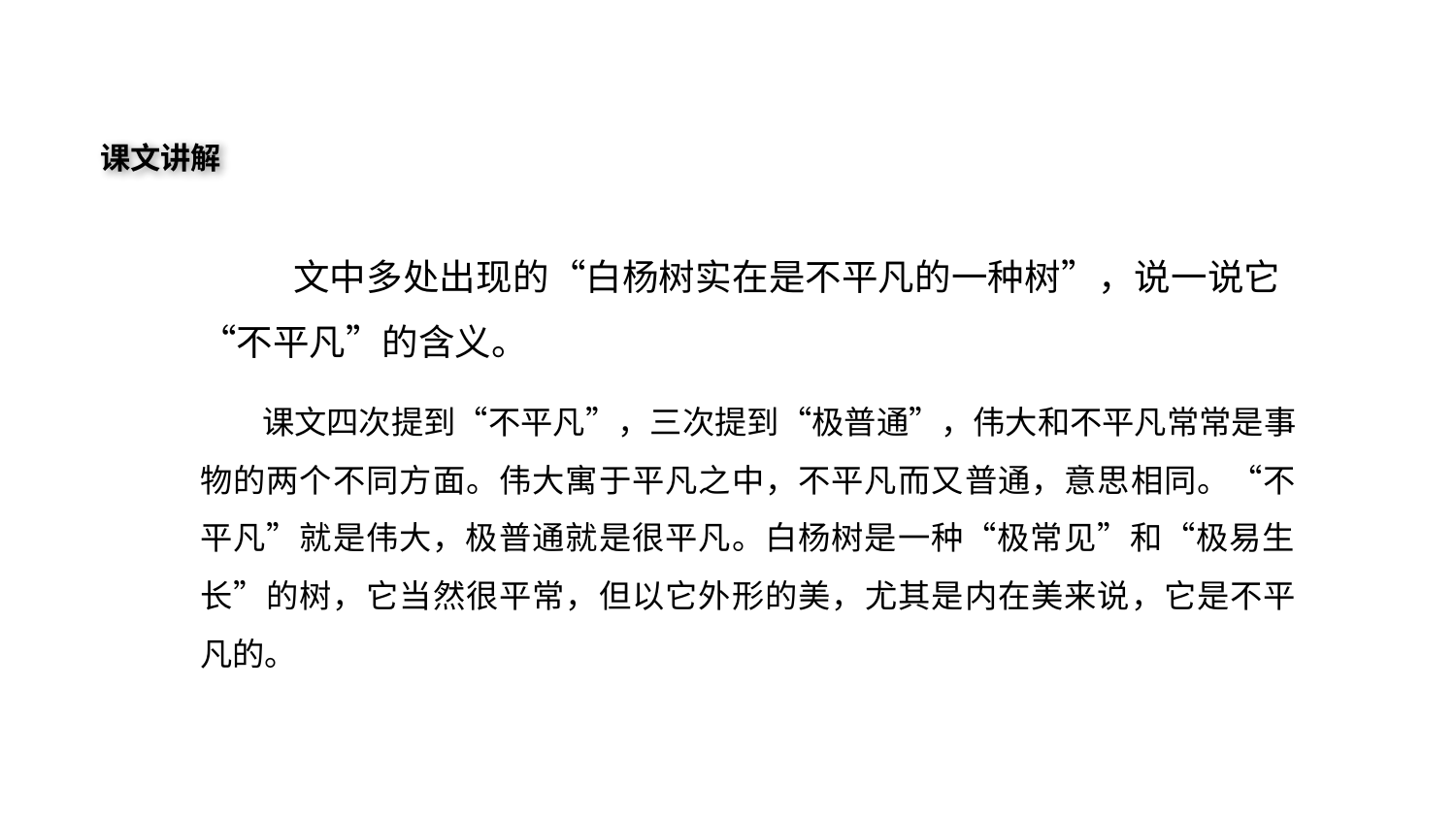

课文讲解
          文中多处出现的“白杨树实在是不平凡的一种树”，说一说它“不平凡”的含义。
        课文四次提到“不平凡”，三次提到“极普通”，伟大和不平凡常常是事物的两个不同方面。伟大寓于平凡之中，不平凡而又普通，意思相同。“不平凡”就是伟大，极普通就是很平凡。白杨树是一种“极常见”和“极易生长”的树，它当然很平常，但以它外形的美，尤其是内在美来说，它是不平凡的。